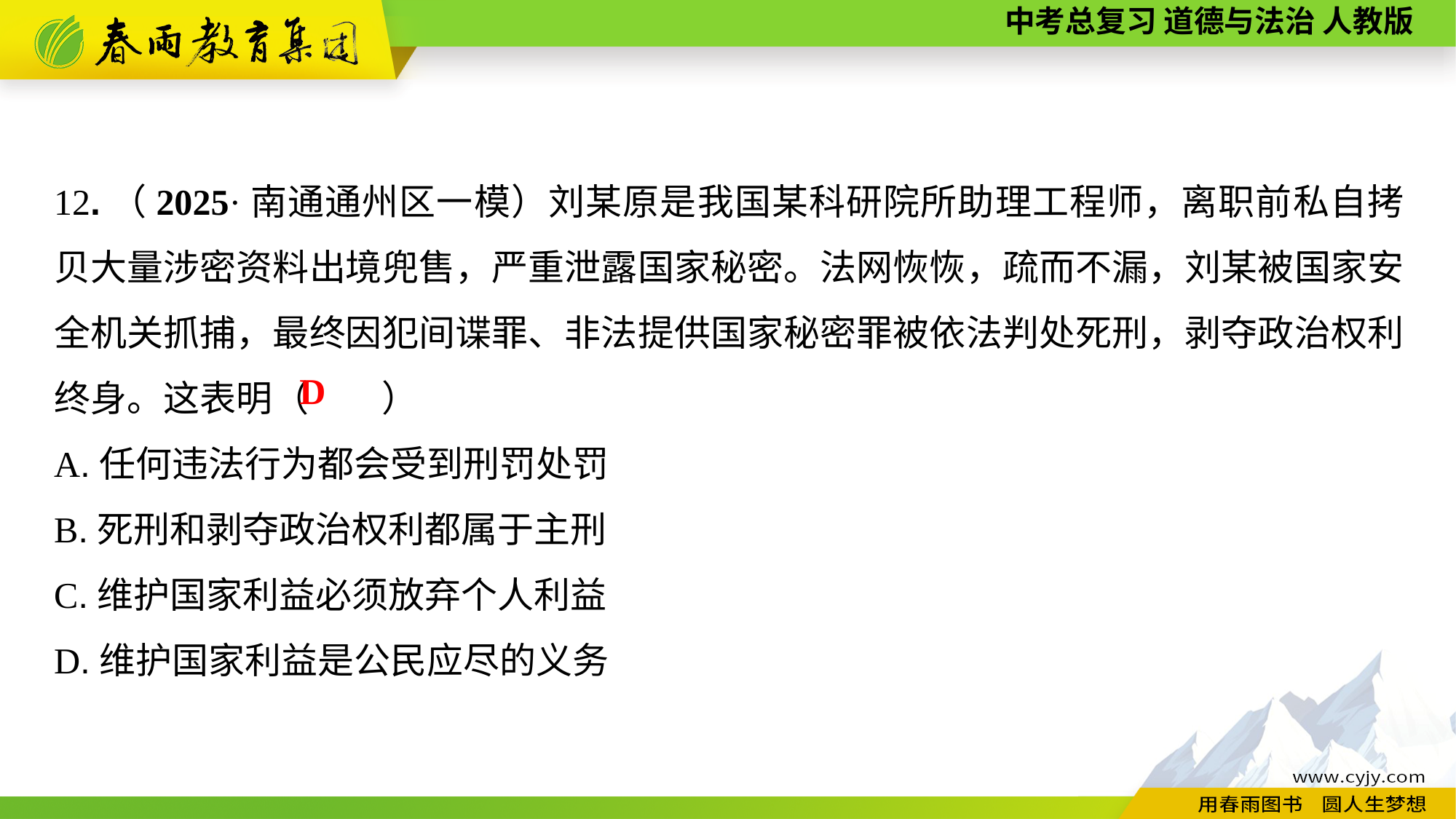

12.（2025·南通通州区一模）刘某原是我国某科研院所助理工程师，离职前私自拷贝大量涉密资料出境兜售，严重泄露国家秘密。法网恢恢，疏而不漏，刘某被国家安全机关抓捕，最终因犯间谍罪、非法提供国家秘密罪被依法判处死刑，剥夺政治权利终身。这表明（　　）
A.任何违法行为都会受到刑罚处罚
B.死刑和剥夺政治权利都属于主刑
C.维护国家利益必须放弃个人利益
D.维护国家利益是公民应尽的义务
D